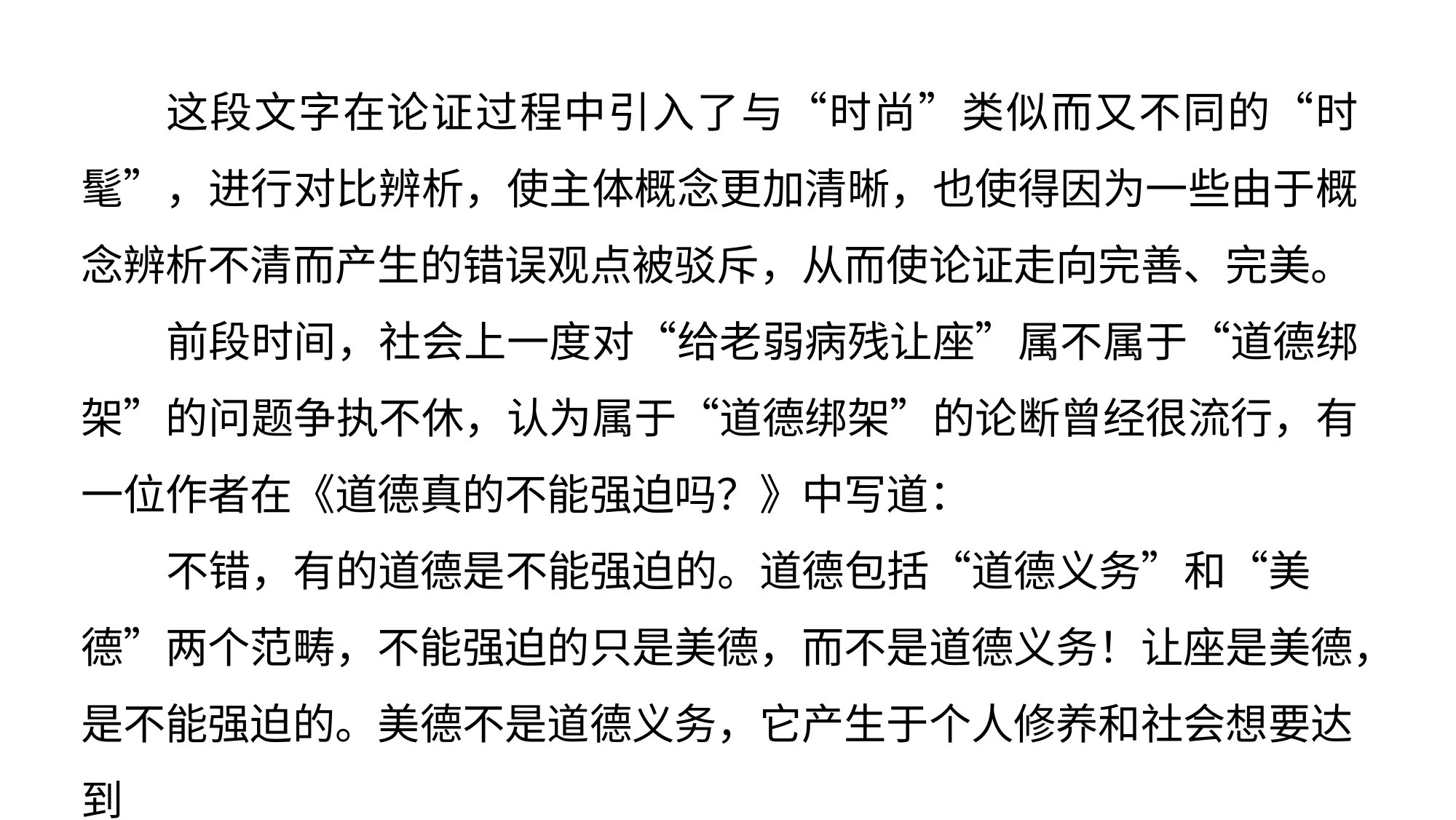

这段文字在论证过程中引入了与“时尚”类似而又不同的“时髦”，进行对比辨析，使主体概念更加清晰，也使得因为一些由于概念辨析不清而产生的错误观点被驳斥，从而使论证走向完善、完美。
前段时间，社会上一度对“给老弱病残让座”属不属于“道德绑架”的问题争执不休，认为属于“道德绑架”的论断曾经很流行，有一位作者在《道德真的不能强迫吗？》中写道：
不错，有的道德是不能强迫的。道德包括“道德义务”和“美德”两个范畴，不能强迫的只是美德，而不是道德义务！让座是美德，是不能强迫的。美德不是道德义务，它产生于个人修养和社会想要达到